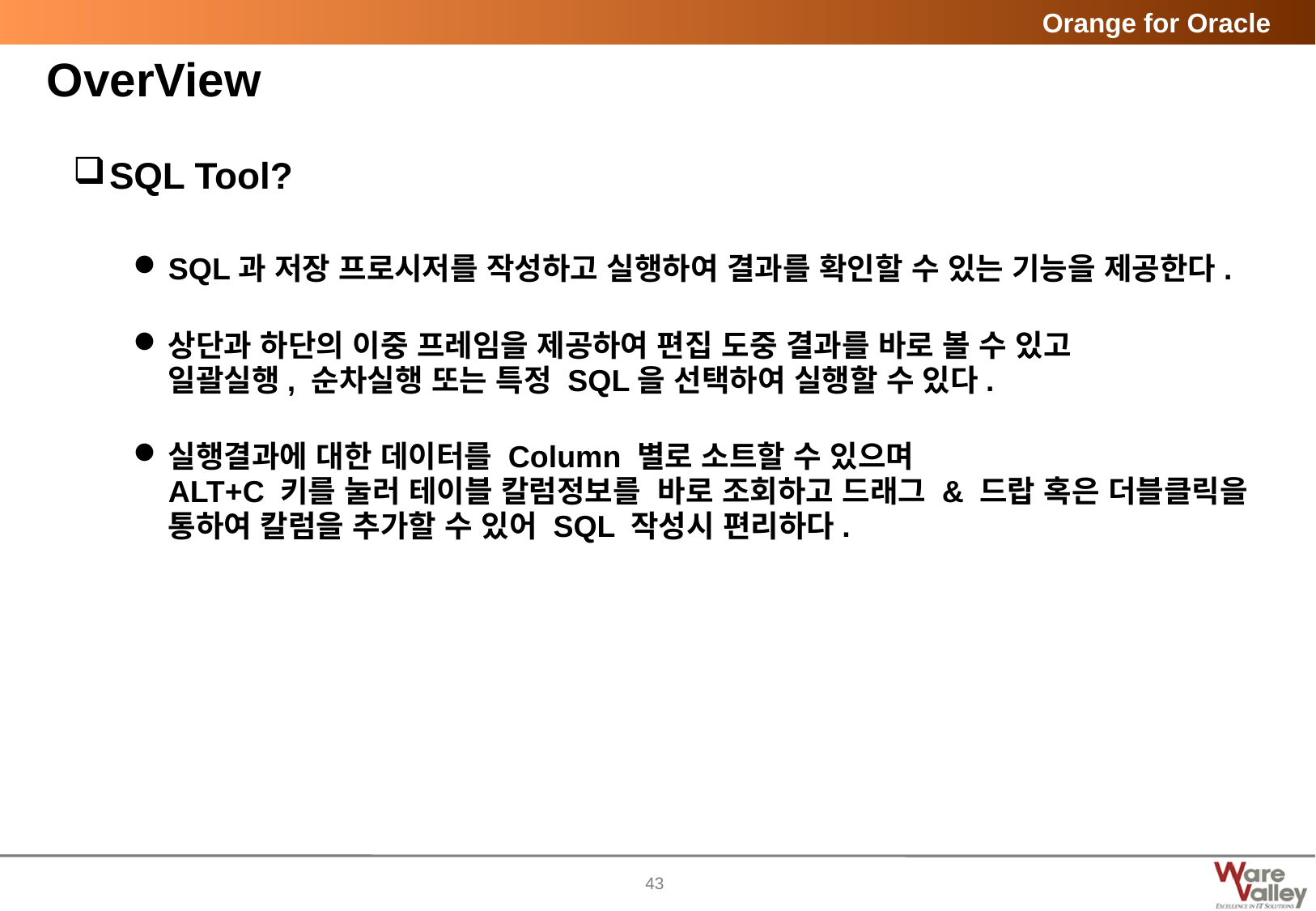

# OverView
SQL Tool?

SQL과 저장 프로시저를 작성하고 실행하여 결과를 확인할 수 있는 기능을 제공한다.
상단과 하단의 이중 프레임을 제공하여 편집 도중 결과를 바로 볼 수 있고
일괄실행, 순차실행 또는 특정 SQL을 선택하여 실행할 수 있다.
실행결과에 대한 데이터를 Column 별로 소트할 수 있으며
ALT+C 키를 눌러 테이블 칼럼정보를  바로 조회하고 드래그 & 드랍 혹은 더블클릭을 통하여 칼럼을 추가할 수 있어 SQL 작성시 편리하다.